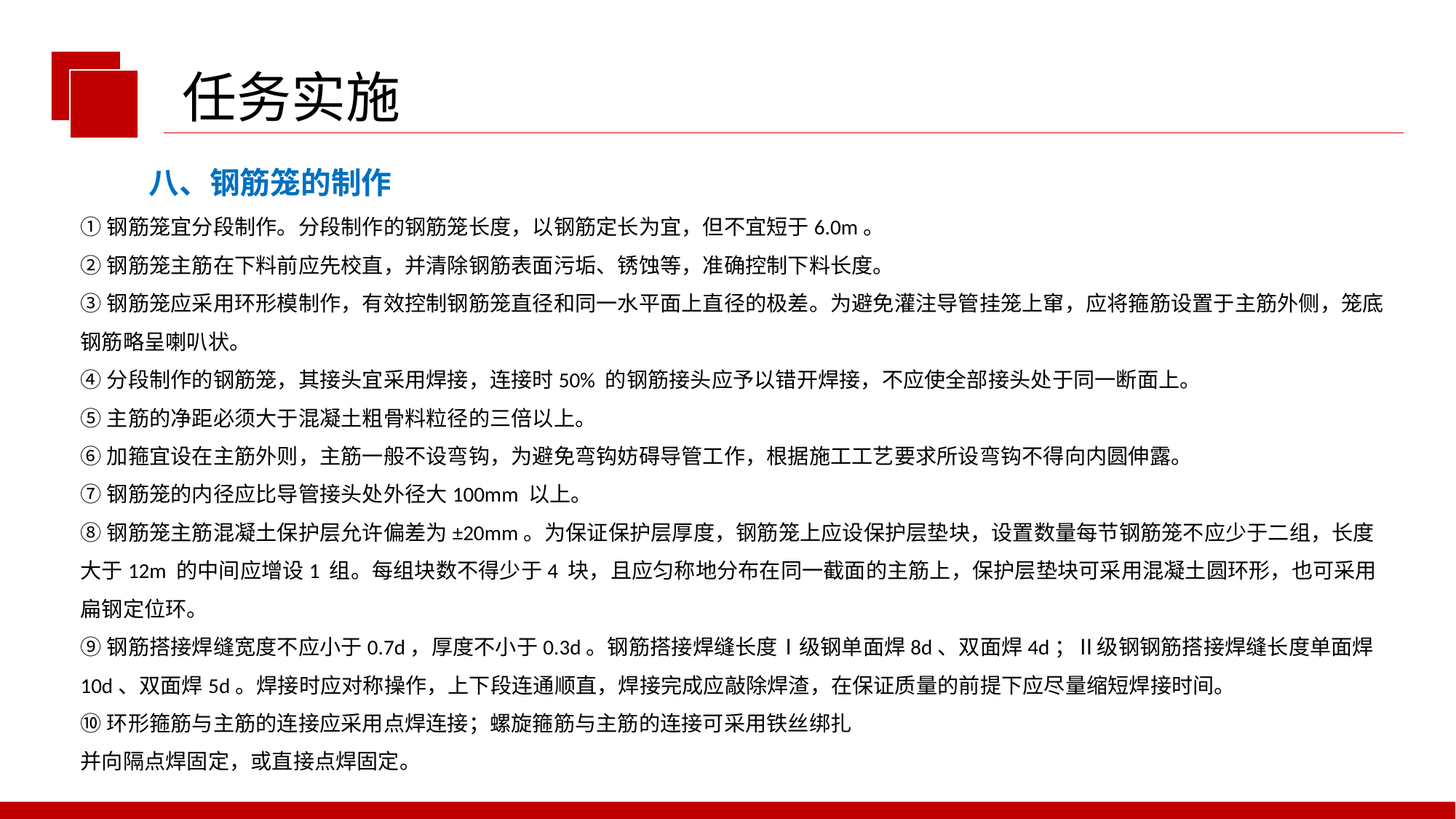

任务实施
八、钢筋笼的制作
①钢筋笼宜分段制作。分段制作的钢筋笼长度，以钢筋定长为宜，但不宜短于6.0m。
②钢筋笼主筋在下料前应先校直，并清除钢筋表面污垢、锈蚀等，准确控制下料长度。
③钢筋笼应采用环形模制作，有效控制钢筋笼直径和同一水平面上直径的极差。为避免灌注导管挂笼上窜，应将箍筋设置于主筋外侧，笼底钢筋略呈喇叭状。
④分段制作的钢筋笼，其接头宜采用焊接，连接时50% 的钢筋接头应予以错开焊接，不应使全部接头处于同一断面上。
⑤主筋的净距必须大于混凝土粗骨料粒径的三倍以上。
⑥加箍宜设在主筋外则，主筋一般不设弯钩，为避免弯钩妨碍导管工作，根据施工工艺要求所设弯钩不得向内圆伸露。
⑦钢筋笼的内径应比导管接头处外径大100mm 以上。
⑧钢筋笼主筋混凝土保护层允许偏差为±20mm。为保证保护层厚度，钢筋笼上应设保护层垫块，设置数量每节钢筋笼不应少于二组，长度大于12m 的中间应增设1 组。每组块数不得少于4 块，且应匀称地分布在同一截面的主筋上，保护层垫块可采用混凝土圆环形，也可采用扁钢定位环。
⑨钢筋搭接焊缝宽度不应小于0.7d，厚度不小于0.3d。钢筋搭接焊缝长度Ⅰ级钢单面焊8d、双面焊4d；Ⅱ级钢钢筋搭接焊缝长度单面焊10d、双面焊5d。焊接时应对称操作，上下段连通顺直，焊接完成应敲除焊渣，在保证质量的前提下应尽量缩短焊接时间。
⑩环形箍筋与主筋的连接应采用点焊连接；螺旋箍筋与主筋的连接可采用铁丝绑扎
并向隔点焊固定，或直接点焊固定。